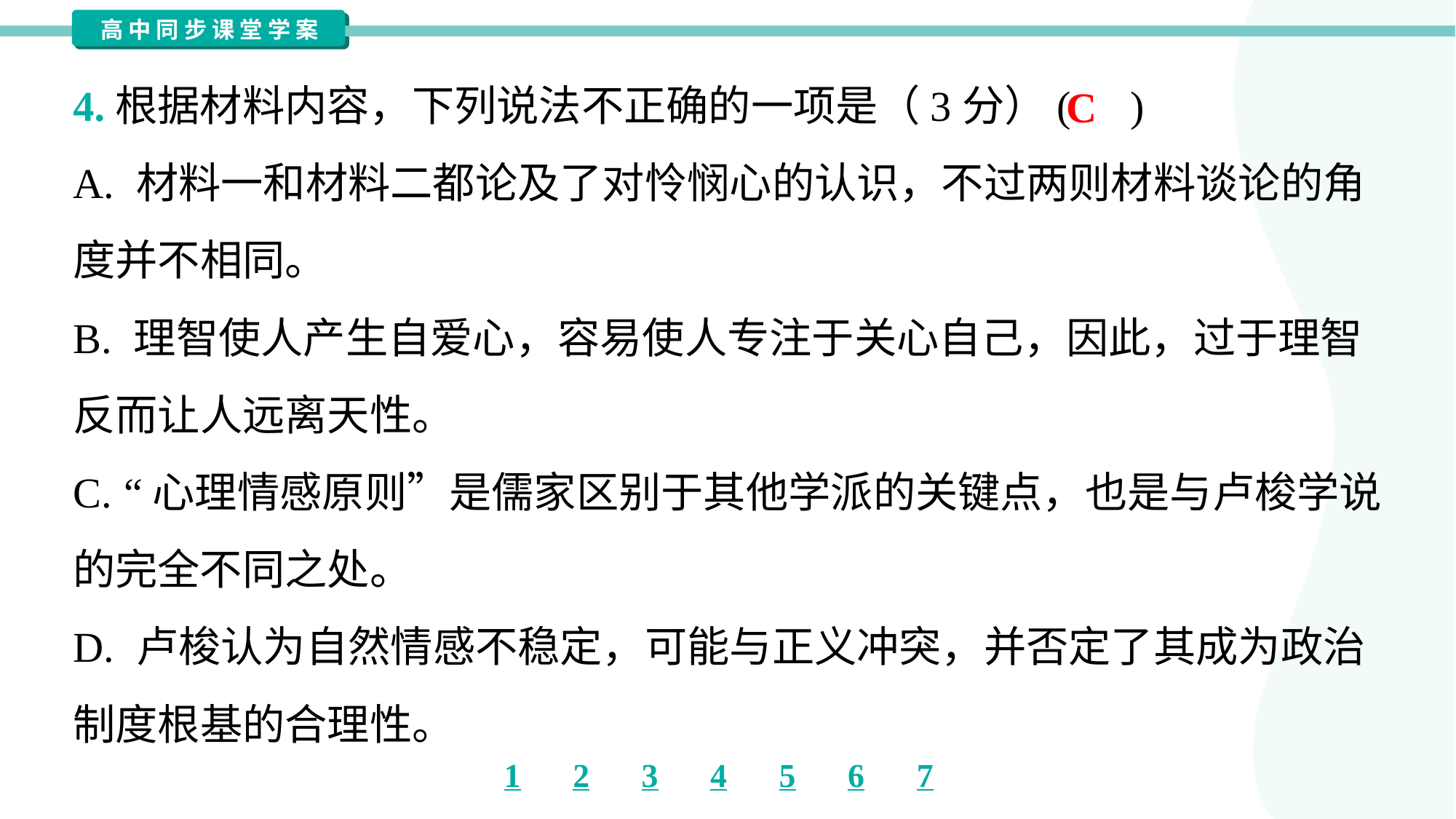

4.根据材料内容，下列说法不正确的一项是（3分）(     )
C
A. 材料一和材料二都论及了对怜悯心的认识，不过两则材料谈论的角
度并不相同。
B. 理智使人产生自爱心，容易使人专注于关心自己，因此，过于理智
反而让人远离天性。
C. “心理情感原则”是儒家区别于其他学派的关键点，也是与卢梭学说
的完全不同之处。
D. 卢梭认为自然情感不稳定，可能与正义冲突，并否定了其成为政治
制度根基的合理性。